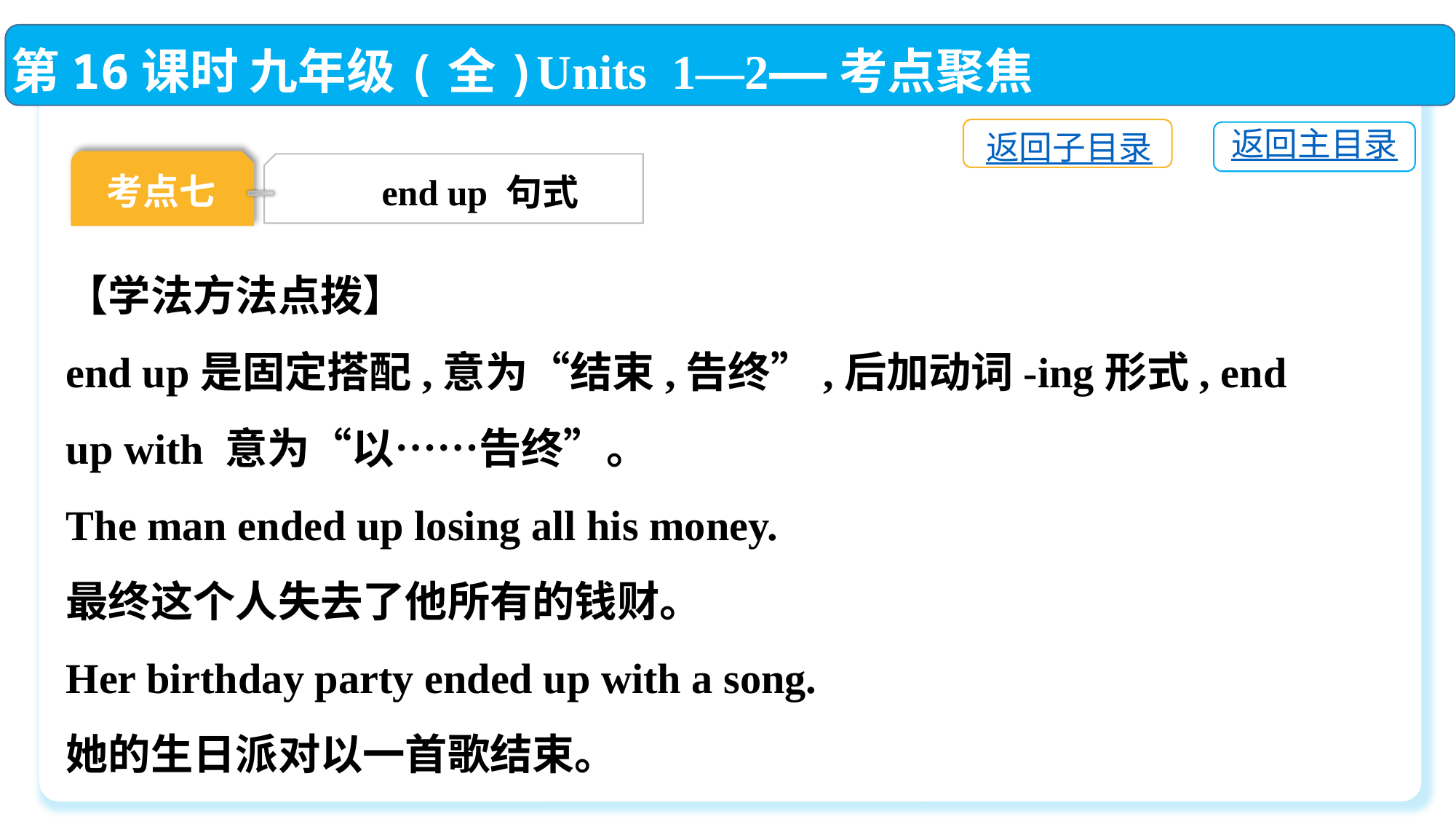

第16课时 九年级(全)Units  1—2——考点聚焦

返回子目录
返回主目录
考点七
end up 句式

【学法方法点拨】
end up是固定搭配,意为“结束,告终”,后加动词-ing形式, end up with 意为“以……告终”。
The man ended up losing all his money.
最终这个人失去了他所有的钱财。
Her birthday party ended up with a song.
她的生日派对以一首歌结束。